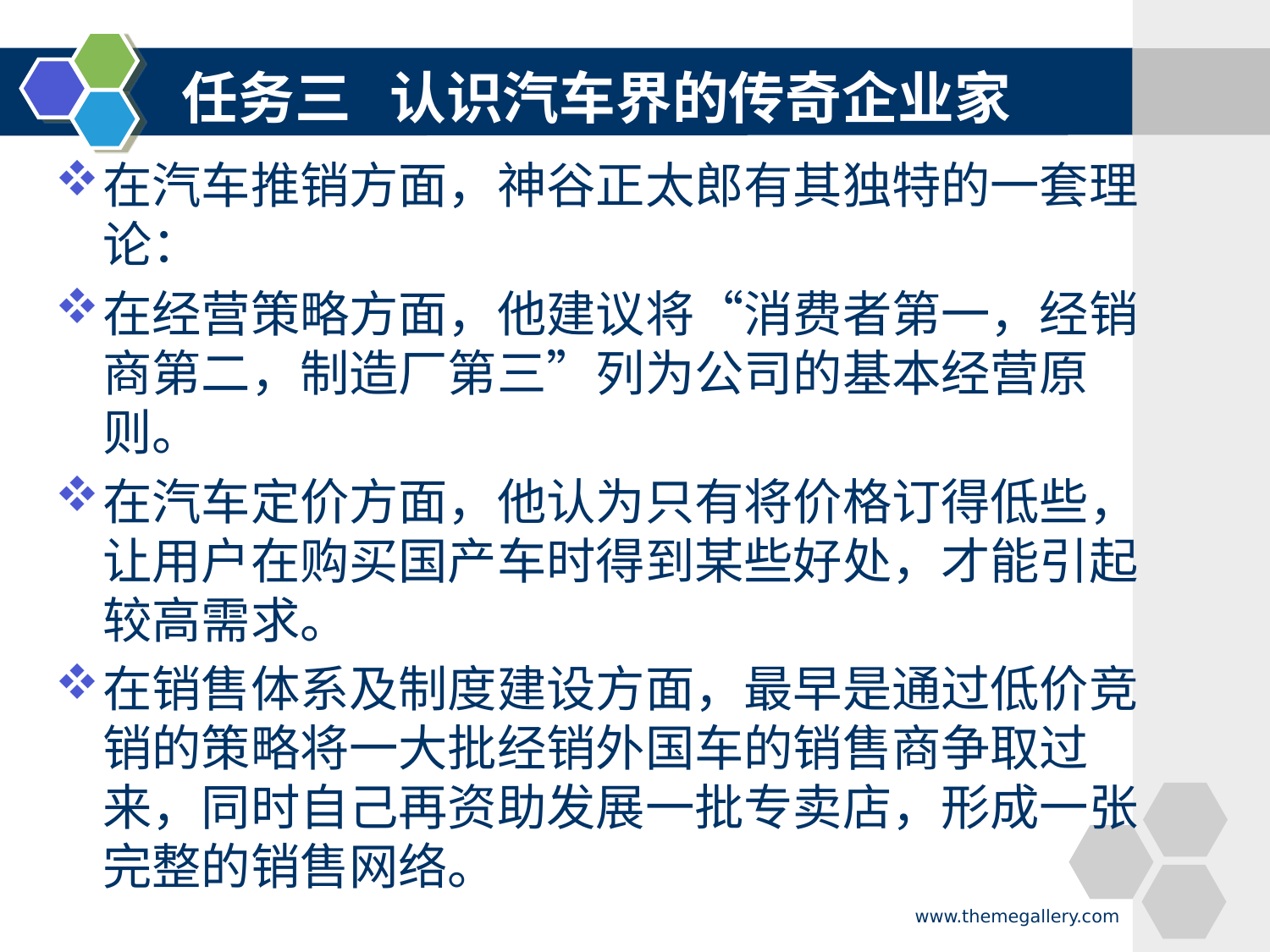

任务三   认识汽车界的传奇企业家
在汽车推销方面，神谷正太郎有其独特的一套理论：
在经营策略方面，他建议将“消费者第一，经销商第二，制造厂第三”列为公司的基本经营原则。
在汽车定价方面，他认为只有将价格订得低些，让用户在购买国产车时得到某些好处，才能引起较高需求。
在销售体系及制度建设方面，最早是通过低价竞销的策略将一大批经销外国车的销售商争取过来，同时自己再资助发展一批专卖店，形成一张完整的销售网络。
www.themegallery.com